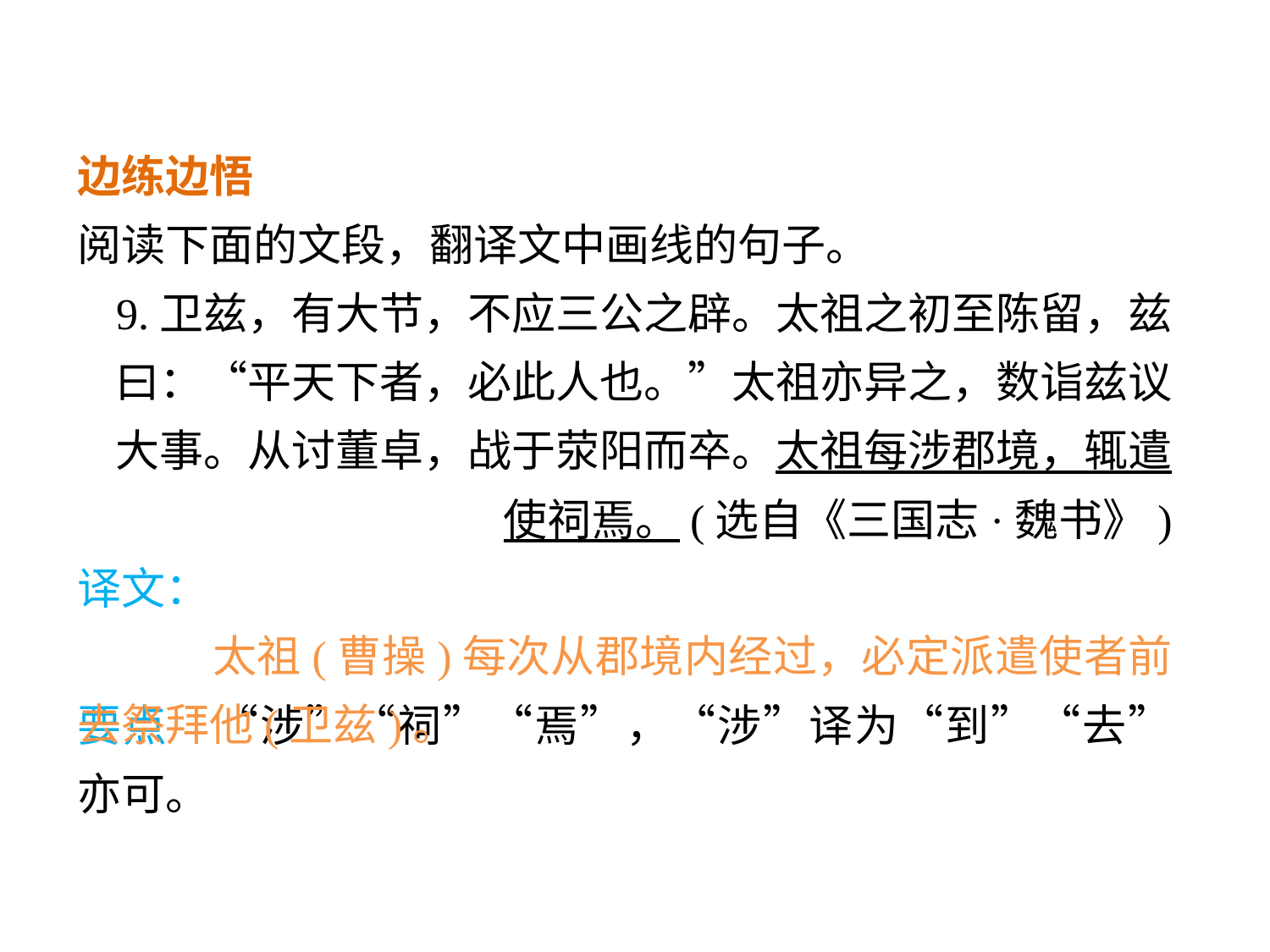

边练边悟
阅读下面的文段，翻译文中画线的句子。
9.卫兹，有大节，不应三公之辟。太祖之初至陈留，兹曰：“平天下者，必此人也。”太祖亦异之，数诣兹议大事。从讨董卓，战于荥阳而卒。太祖每涉郡境，辄遣使祠焉。(选自《三国志·魏书》)
译文：

要点　“涉”“祠”“焉”，“涉”译为“到”“去”亦可。
            太祖(曹操)每次从郡境内经过，必定派遣使者前去祭拜他(卫兹)。